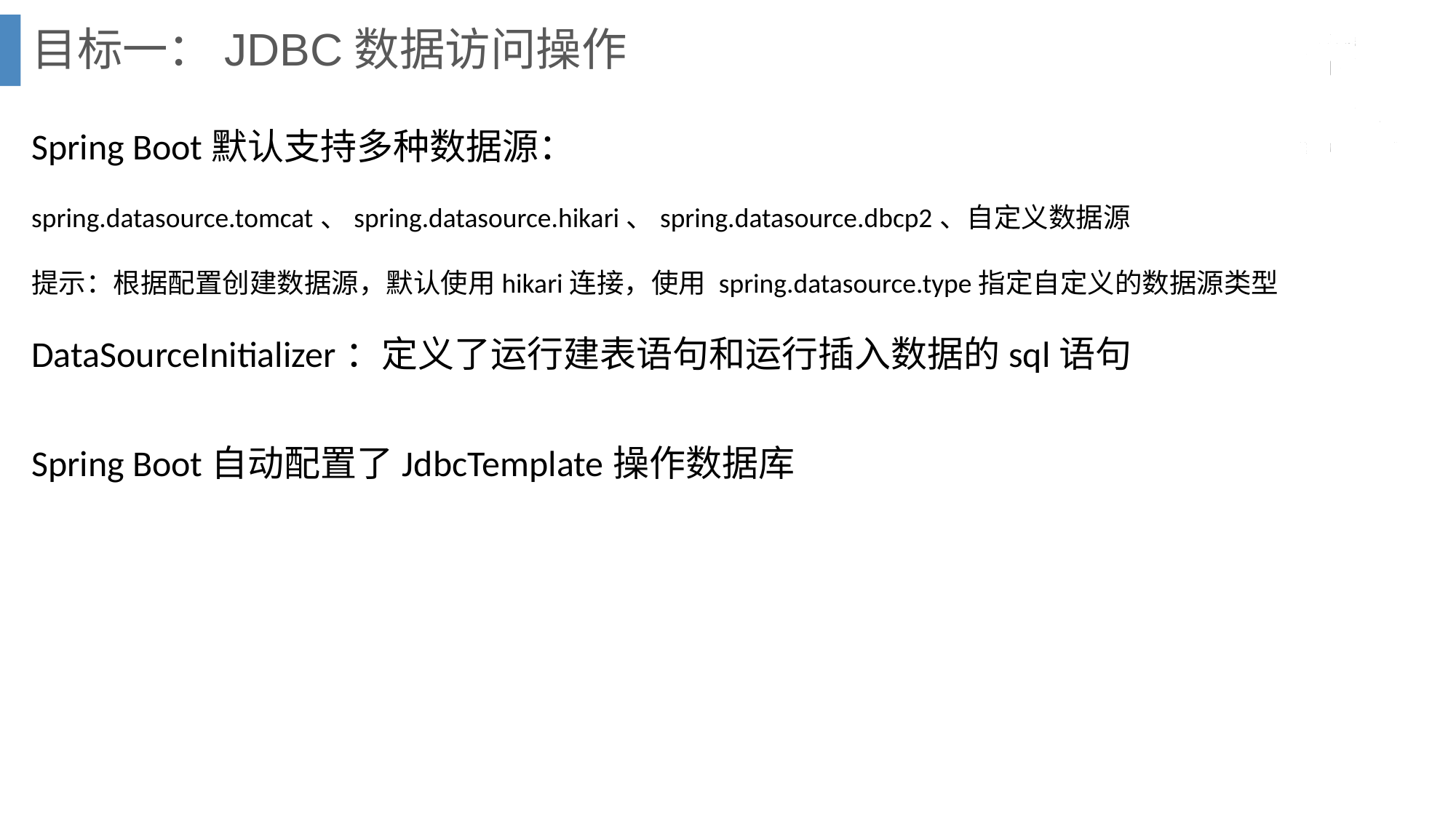

目标一：JDBC数据访问操作
Spring Boot默认支持多种数据源：

spring.datasource.tomcat、spring.datasource.hikari、spring.datasource.dbcp2、自定义数据源

提示：根据配置创建数据源，默认使用hikari连接，使用 spring.datasource.type指定自定义的数据源类型

DataSourceInitializer：定义了运行建表语句和运行插入数据的sql语句

Spring Boot自动配置了JdbcTemplate操作数据库